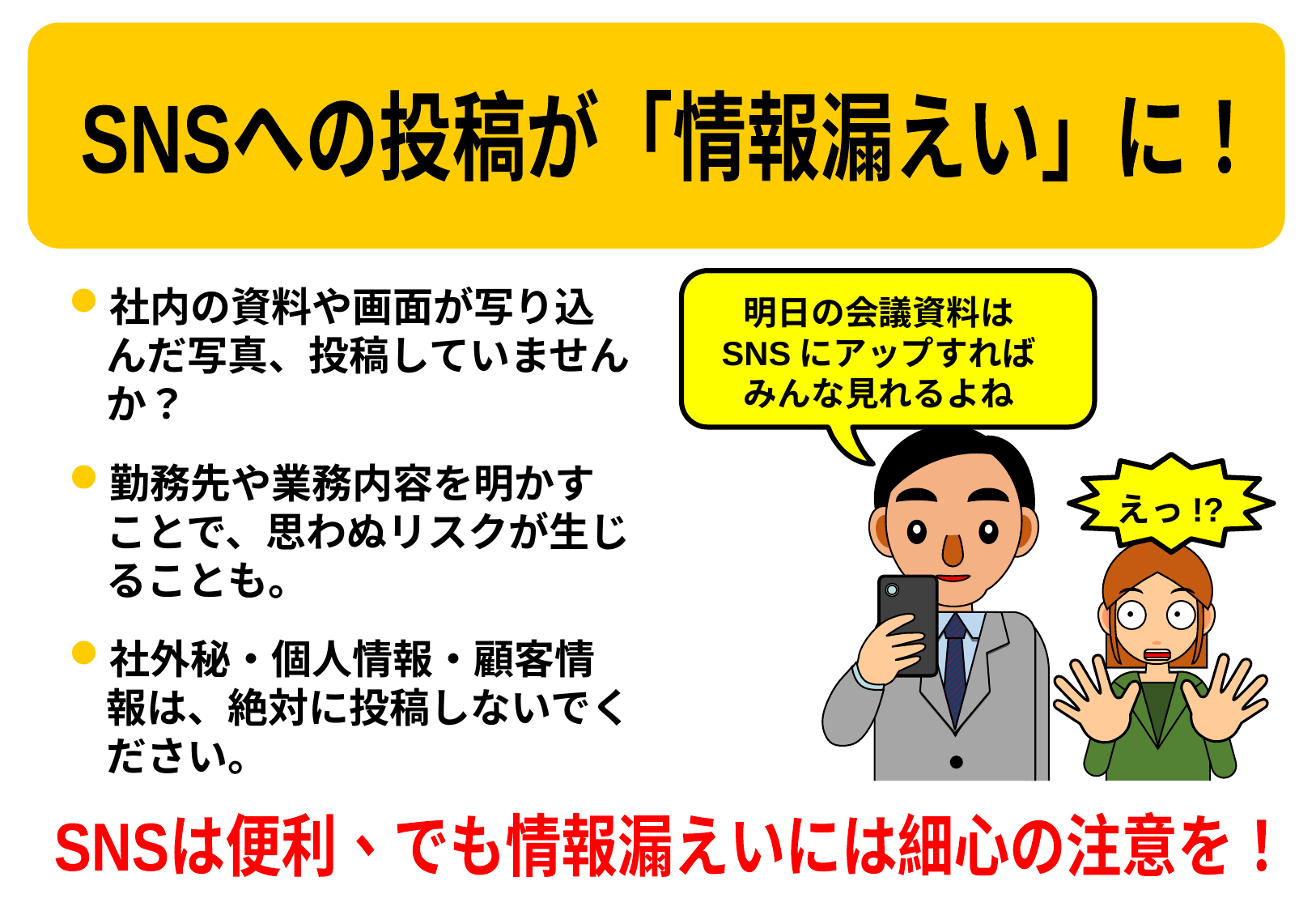

SNSへの投稿が「情報漏えい」に！

社内の資料や画面が写り込んだ写真、投稿していませんか？
勤務先や業務内容を明かすことで、思わぬリスクが生じることも。
社外秘・個人情報・顧客情報は、絶対に投稿しないでください。
明日の会議資料は
SNSにアップすれば
みんな見れるよね

えっ!?

SNSは便利、でも情報漏えいには細心の注意を！